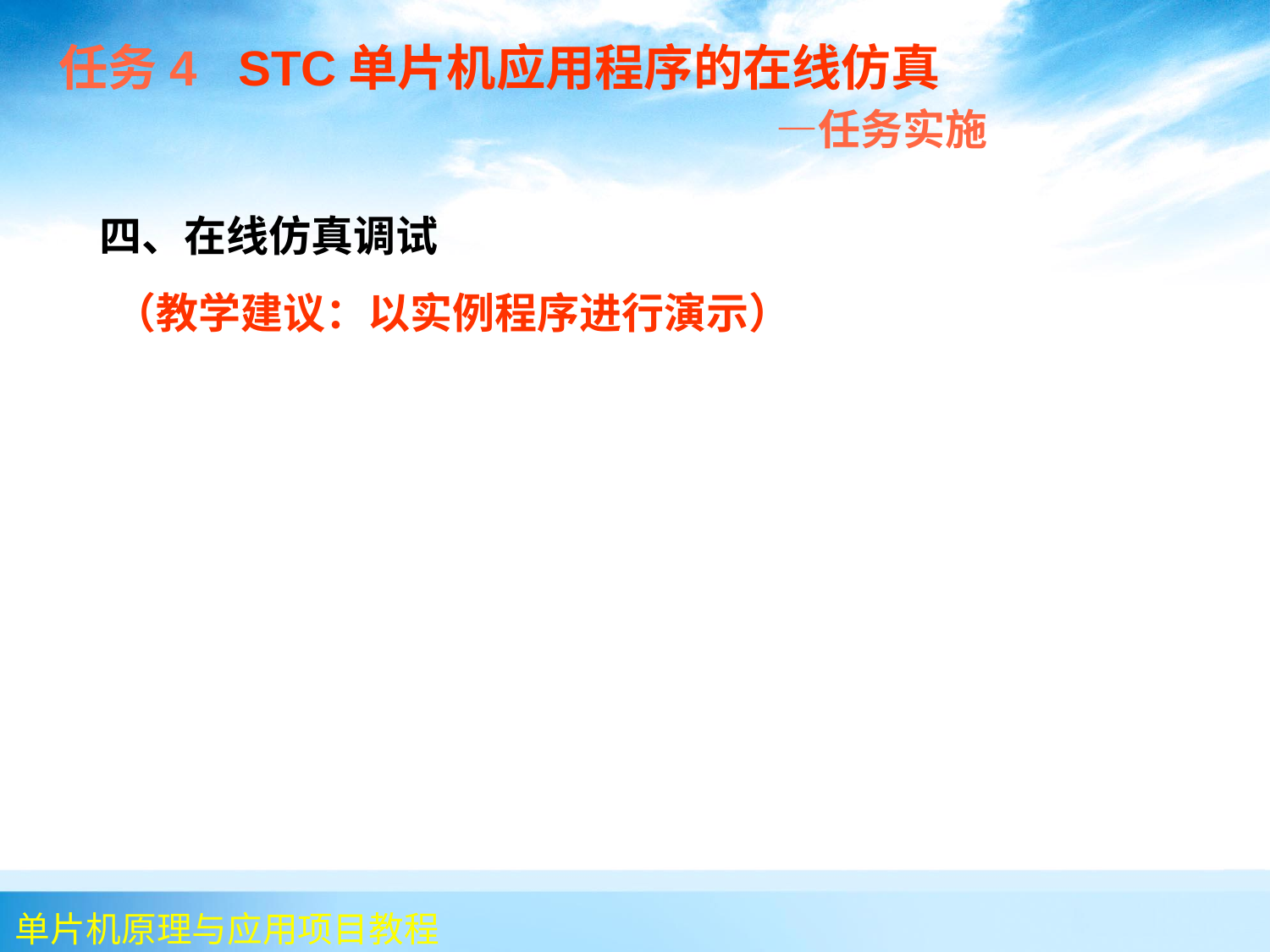

任务4   STC单片机应用程序的在线仿真
                                                                  —任务实施
    四、在线仿真调试
     （教学建议：以实例程序进行演示）